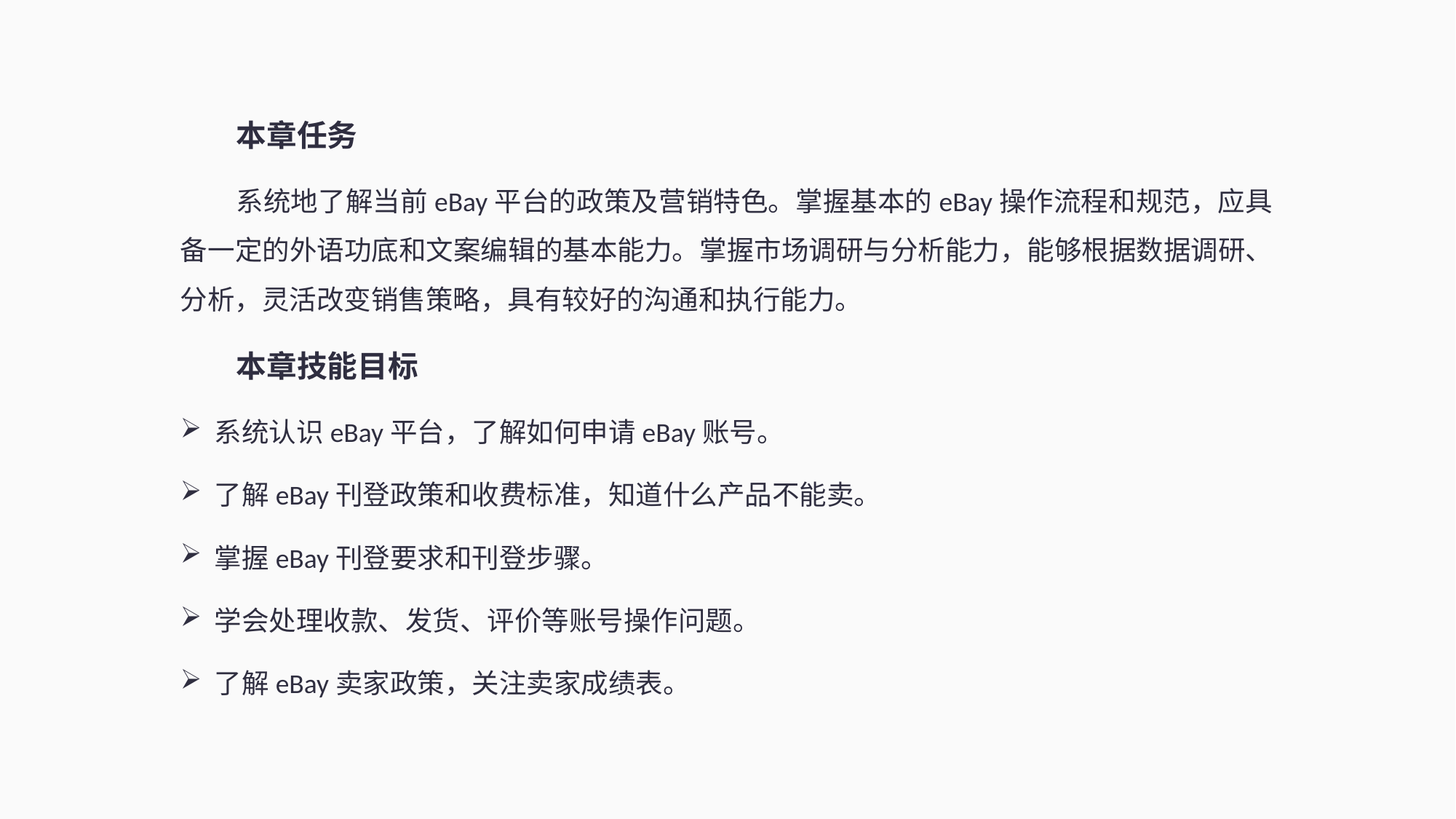

本章任务
系统地了解当前eBay平台的政策及营销特色。掌握基本的eBay操作流程和规范，应具备一定的外语功底和文案编辑的基本能力。掌握市场调研与分析能力，能够根据数据调研、分析，灵活改变销售策略，具有较好的沟通和执行能力。
本章技能目标
系统认识eBay平台，了解如何申请eBay账号。
了解eBay刊登政策和收费标准，知道什么产品不能卖。
掌握eBay刊登要求和刊登步骤。
学会处理收款、发货、评价等账号操作问题。
了解eBay卖家政策，关注卖家成绩表。